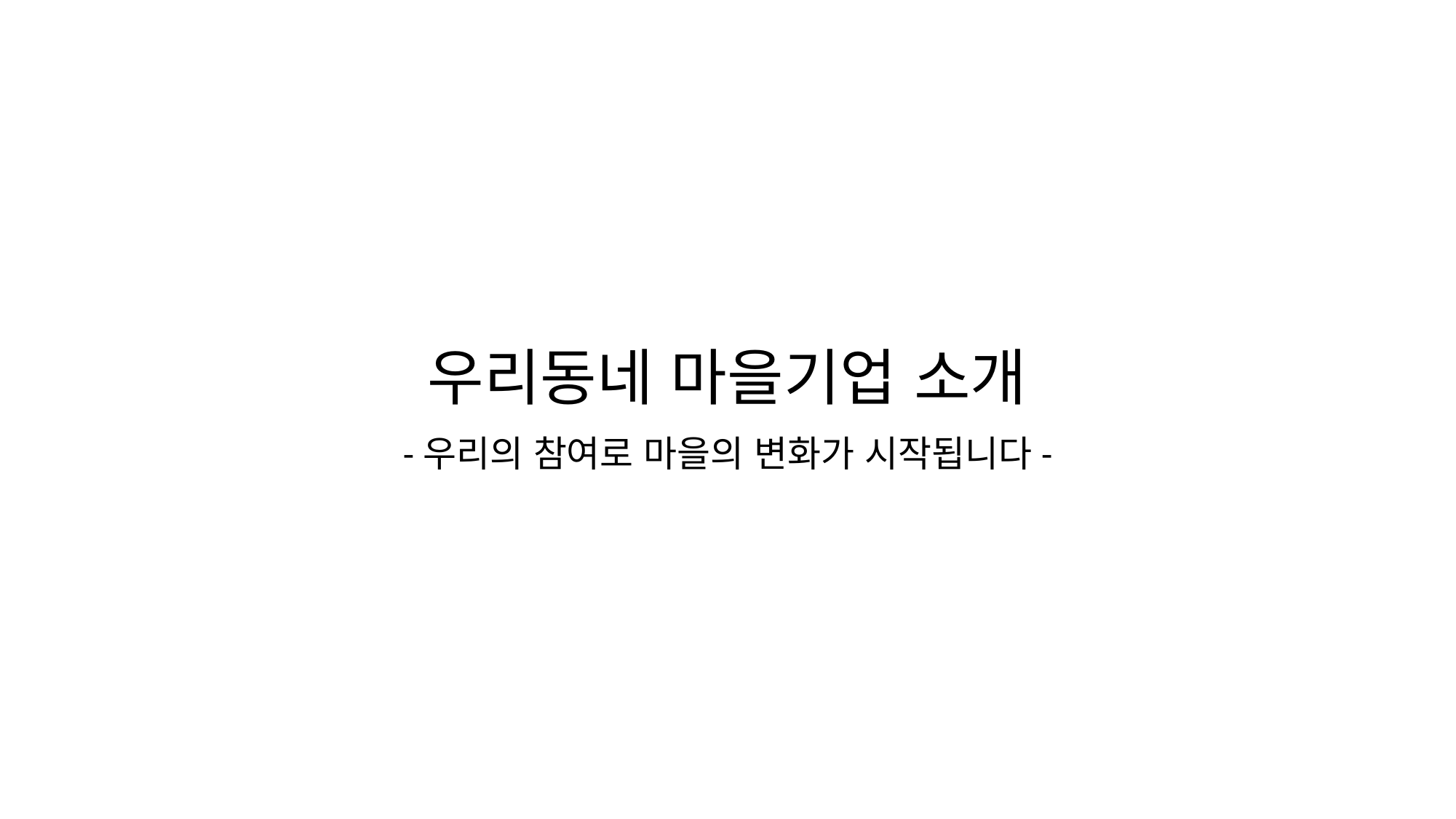

# 우리동네 마을기업 소개
-우리의 참여로 마을의 변화가 시작됩니다-